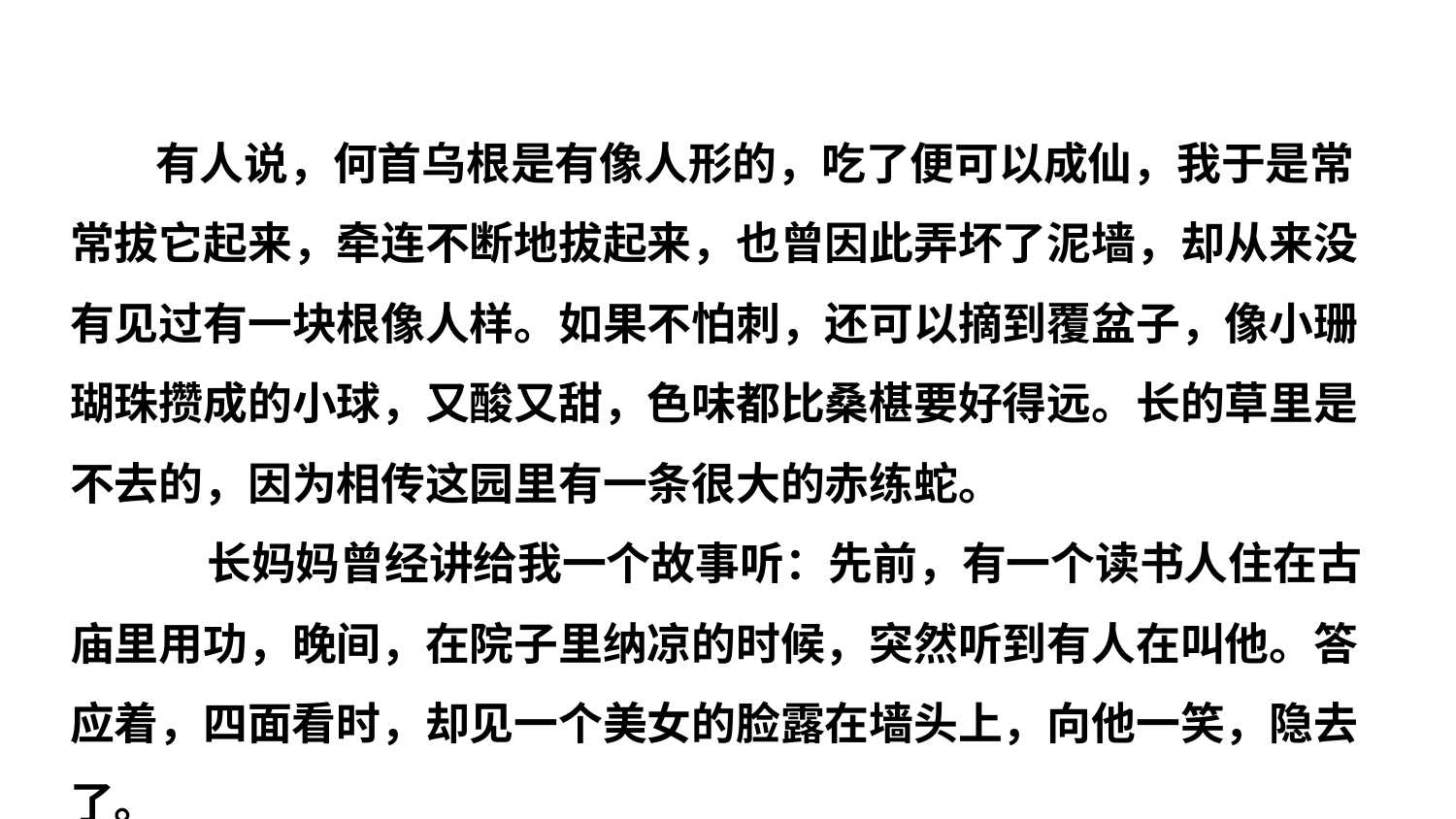

有人说，何首乌根是有像人形的，吃了便可以成仙，我于是常常拔它起来，牵连不断地拔起来，也曾因此弄坏了泥墙，却从来没有见过有一块根像人样。如果不怕刺，还可以摘到覆盆子，像小珊瑚珠攒成的小球，又酸又甜，色味都比桑椹要好得远。长的草里是不去的，因为相传这园里有一条很大的赤练蛇。
    长妈妈曾经讲给我一个故事听：先前，有一个读书人住在古庙里用功，晚间，在院子里纳凉的时候，突然听到有人在叫他。答应着，四面看时，却见一个美女的脸露在墙头上，向他一笑，隐去了。